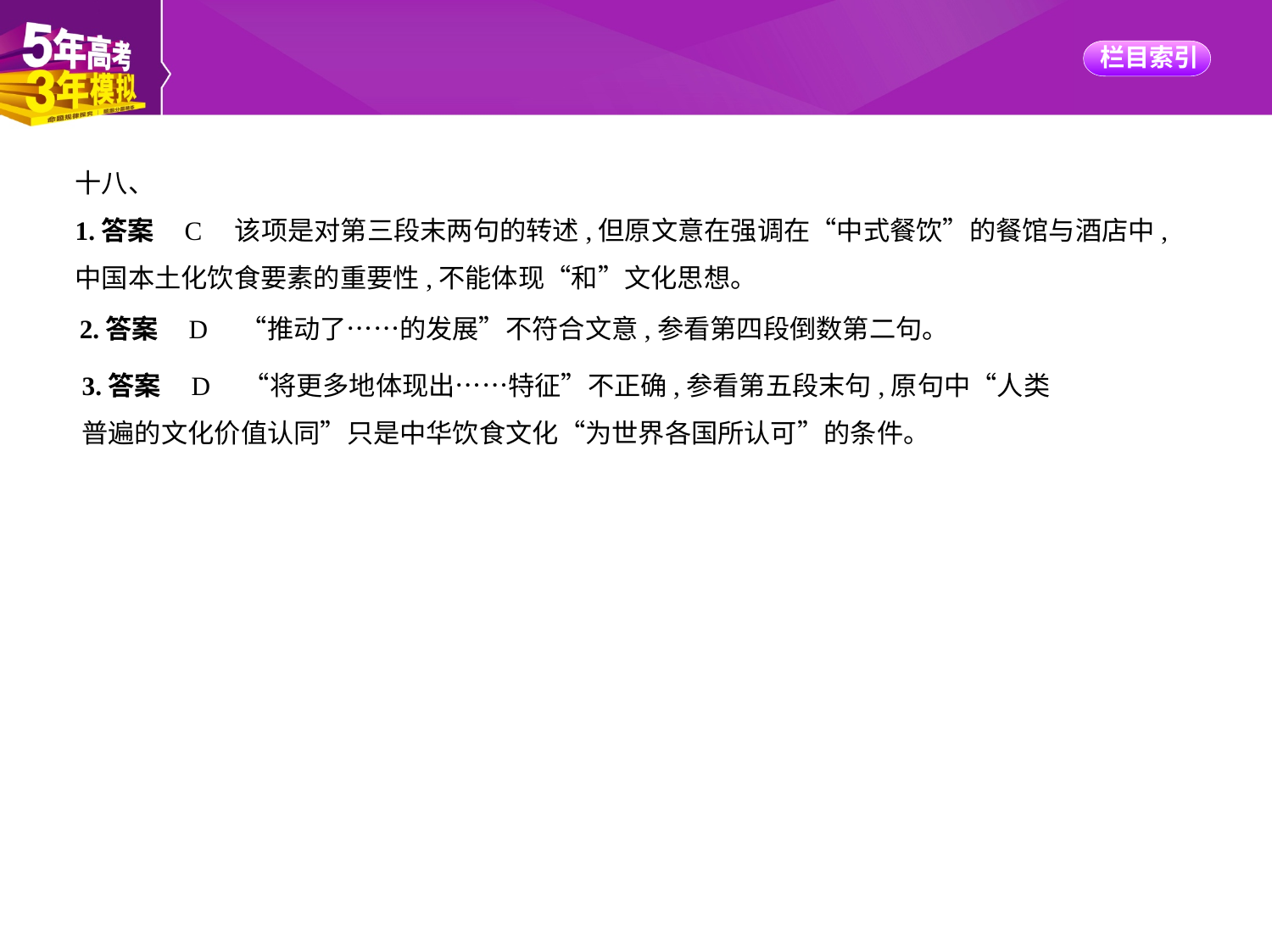

十八、
1.答案    C　该项是对第三段末两句的转述,但原文意在强调在“中式餐饮”的餐馆与酒店中,
中国本土化饮食要素的重要性,不能体现“和”文化思想。
2.答案    D　“推动了……的发展”不符合文意,参看第四段倒数第二句。
3.答案    D　“将更多地体现出……特征”不正确,参看第五段末句,原句中“人类普遍的文化价值认同”只是中华饮食文化“为世界各国所认可”的条件。